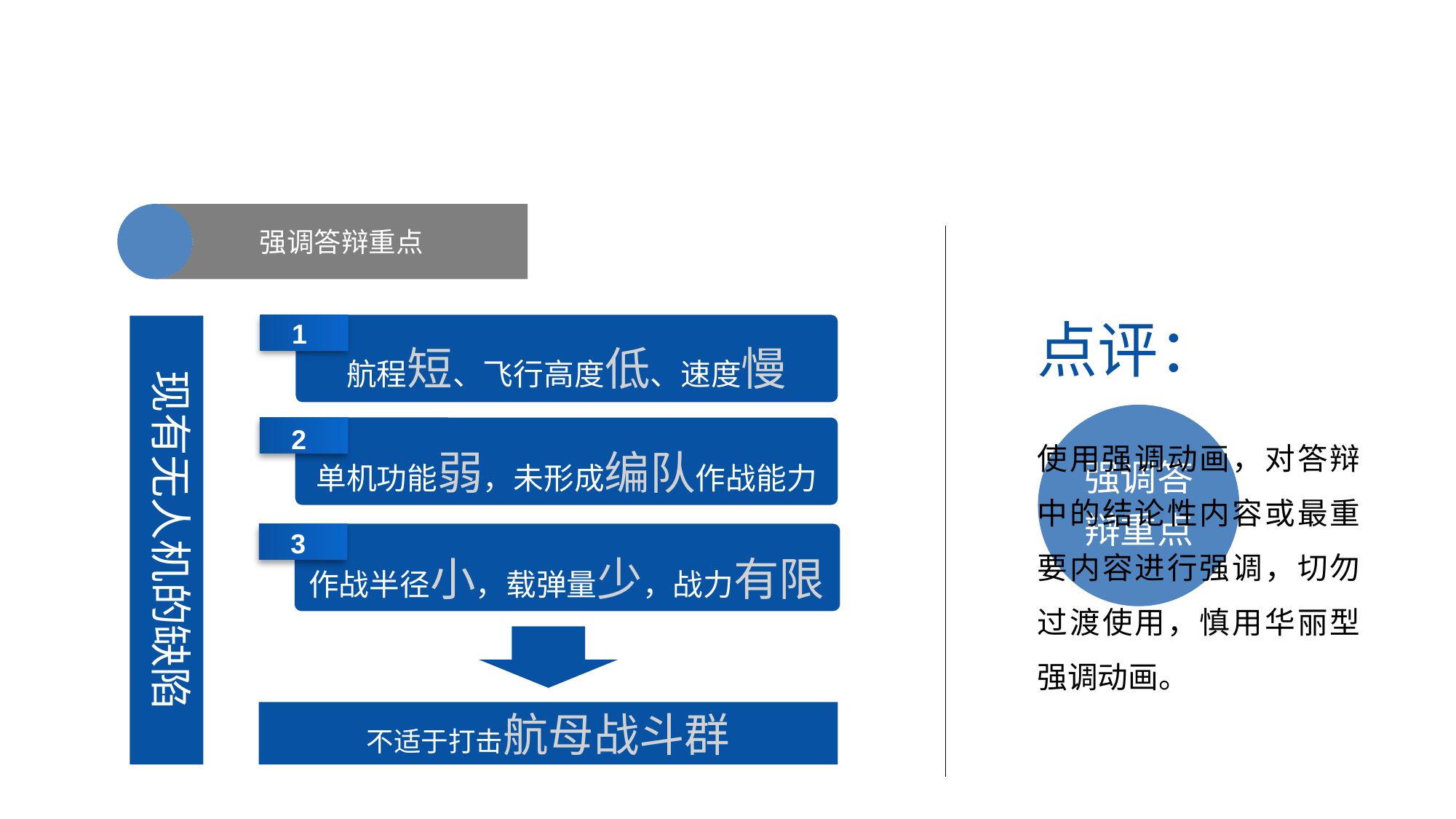

强调答辩重点
点评：
使用强调动画，对答辩中的结论性内容或最重要内容进行强调，切勿过渡使用，慎用华丽型强调动画。
1

航程短、飞行高度低、速度慢
现有无人机的缺陷
强调答
辩重点
2

单机功能弱，未形成编队作战能力
3

作战半径小，载弹量少，战力有限

不适于打击航母战斗群